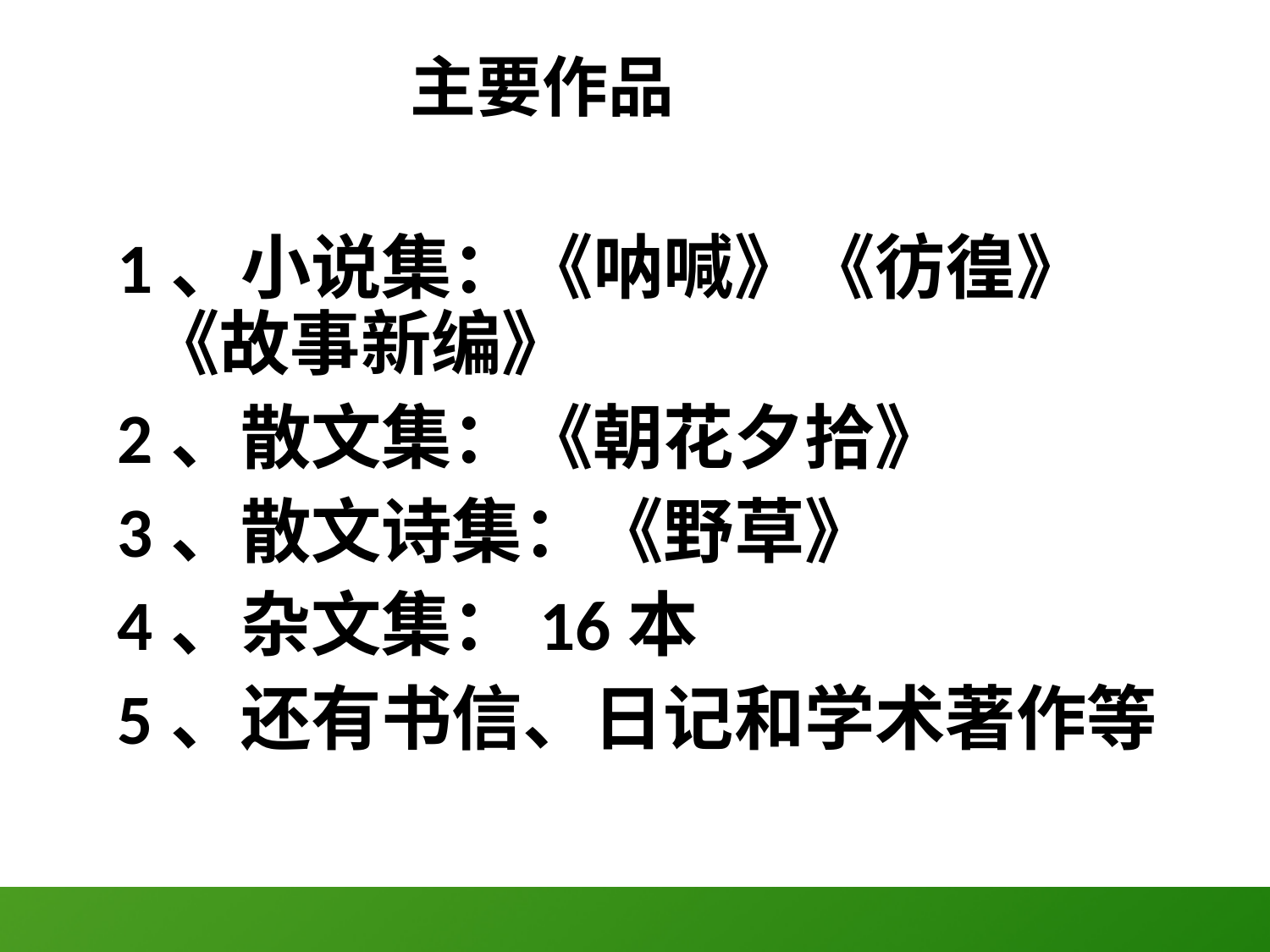

# 主要作品
1、小说集：《呐喊》《彷徨》《故事新编》
2、散文集：《朝花夕拾》
3、散文诗集：《野草》
4、杂文集：16本
5、还有书信、日记和学术著作等